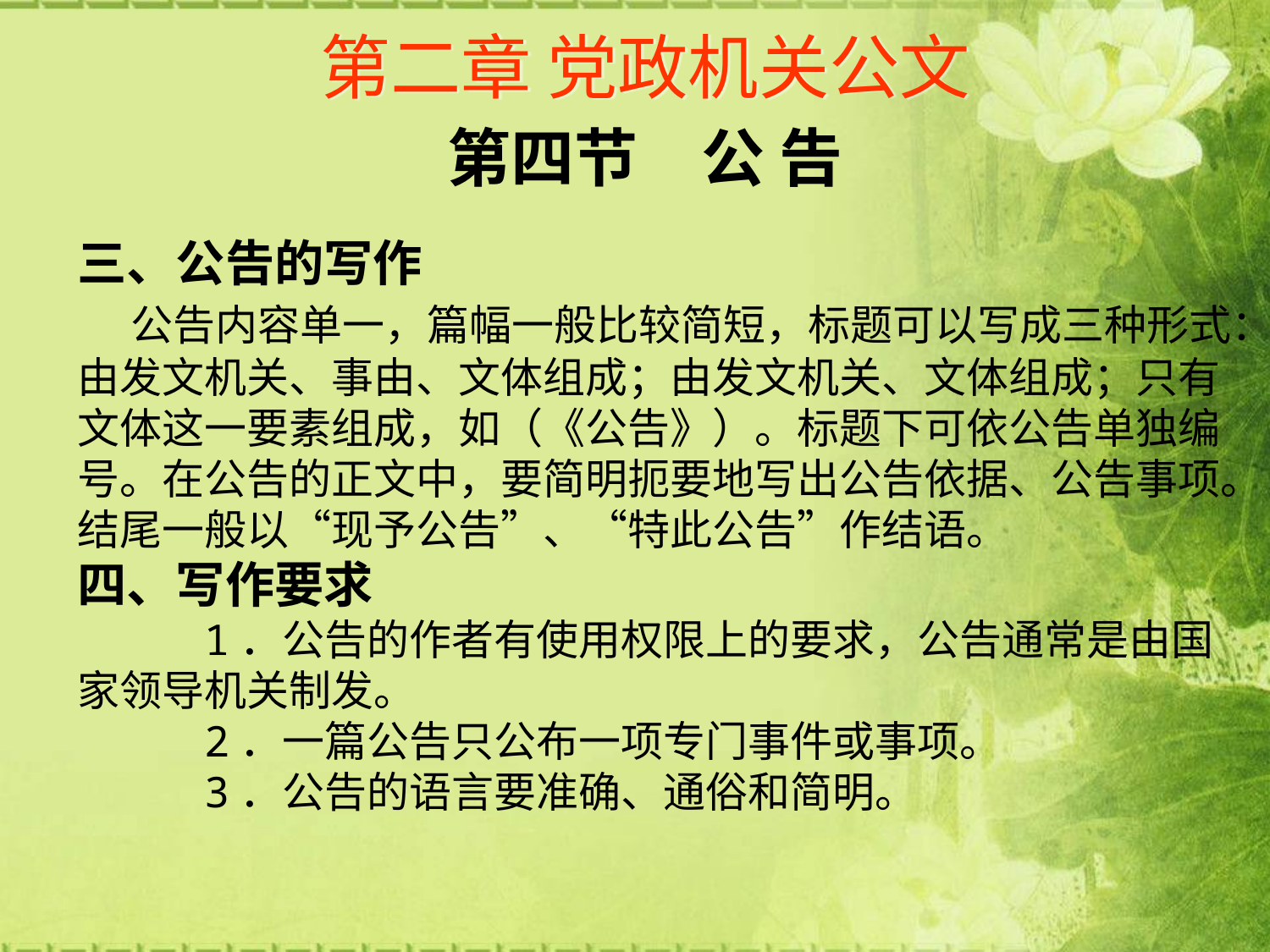

# 第二章 党政机关公文
第四节　公 告
三、公告的写作
    公告内容单一，篇幅一般比较简短，标题可以写成三种形式：由发文机关、事由、文体组成；由发文机关、文体组成；只有文体这一要素组成，如（《公告》）。标题下可依公告单独编号。在公告的正文中，要简明扼要地写出公告依据、公告事项。结尾一般以“现予公告”、“特此公告”作结语。
四、写作要求
     1．公告的作者有使用权限上的要求，公告通常是由国家领导机关制发。
     2．一篇公告只公布一项专门事件或事项。
     3．公告的语言要准确、通俗和简明。